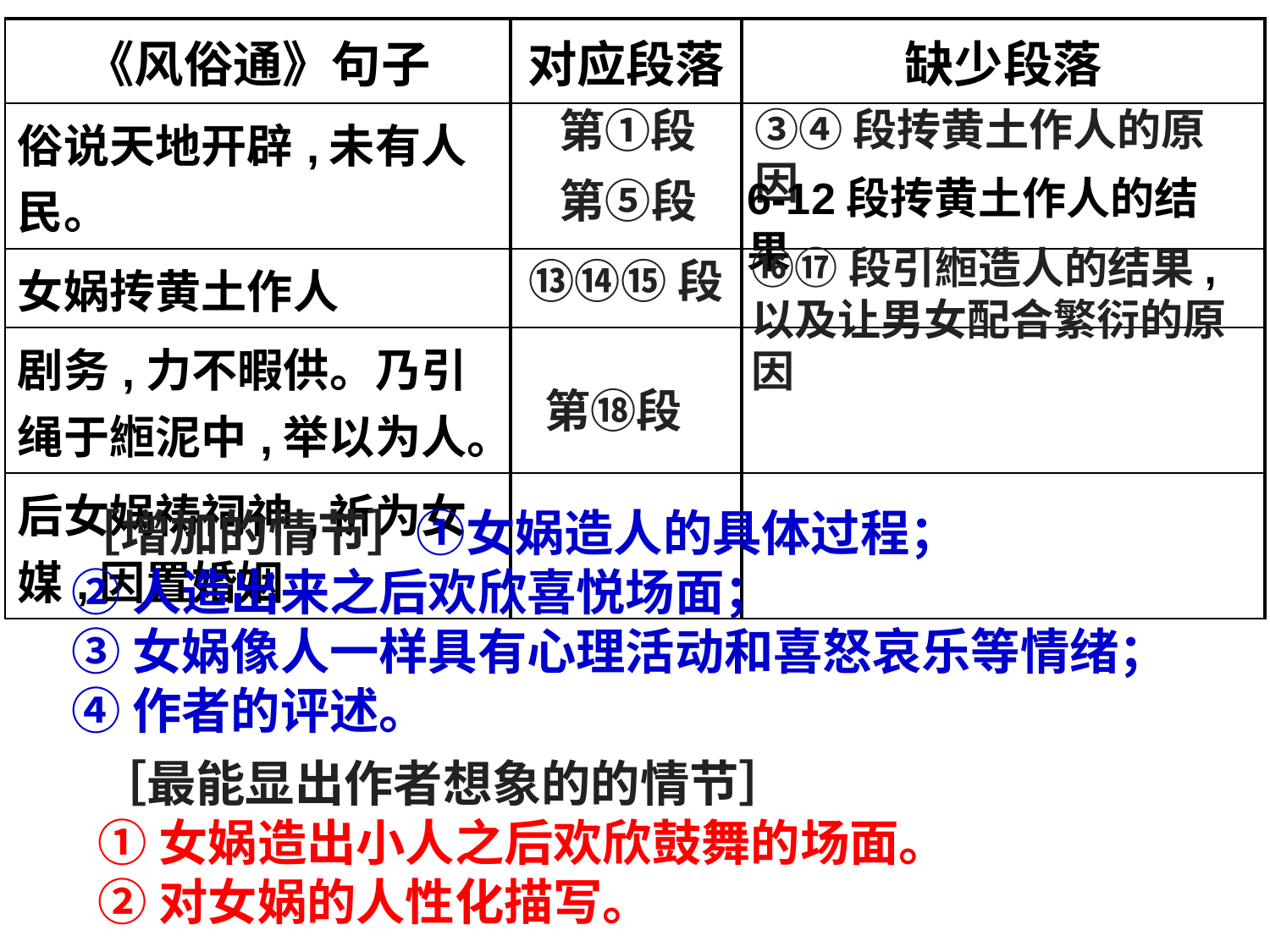

| 《风俗通》句子 | 对应段落 | 缺少段落 |
| --- | --- | --- |
| 俗说天地开辟,未有人民。 |  |  |
| 女娲抟黄土作人 |  |  |
| 剧务,力不暇供。乃引绳于縆泥中,举以为人。 |  |  |
| 后女娲祷祠神,祈为女媒,因置婚姻 |  |  |
第①段
③④段抟黄土作人的原因
6-12段抟黄土作人的结果
第⑤段
⑯⑰段引縆造人的结果,以及让男女配合繁衍的原因
⑬⑭⑮段
第⑱段
［增加的情节］①女娲造人的具体过程；
②人造出来之后欢欣喜悦场面；
③女娲像人一样具有心理活动和喜怒哀乐等情绪；
④作者的评述。
［最能显出作者想象的的情节］
①女娲造出小人之后欢欣鼓舞的场面。
②对女娲的人性化描写。